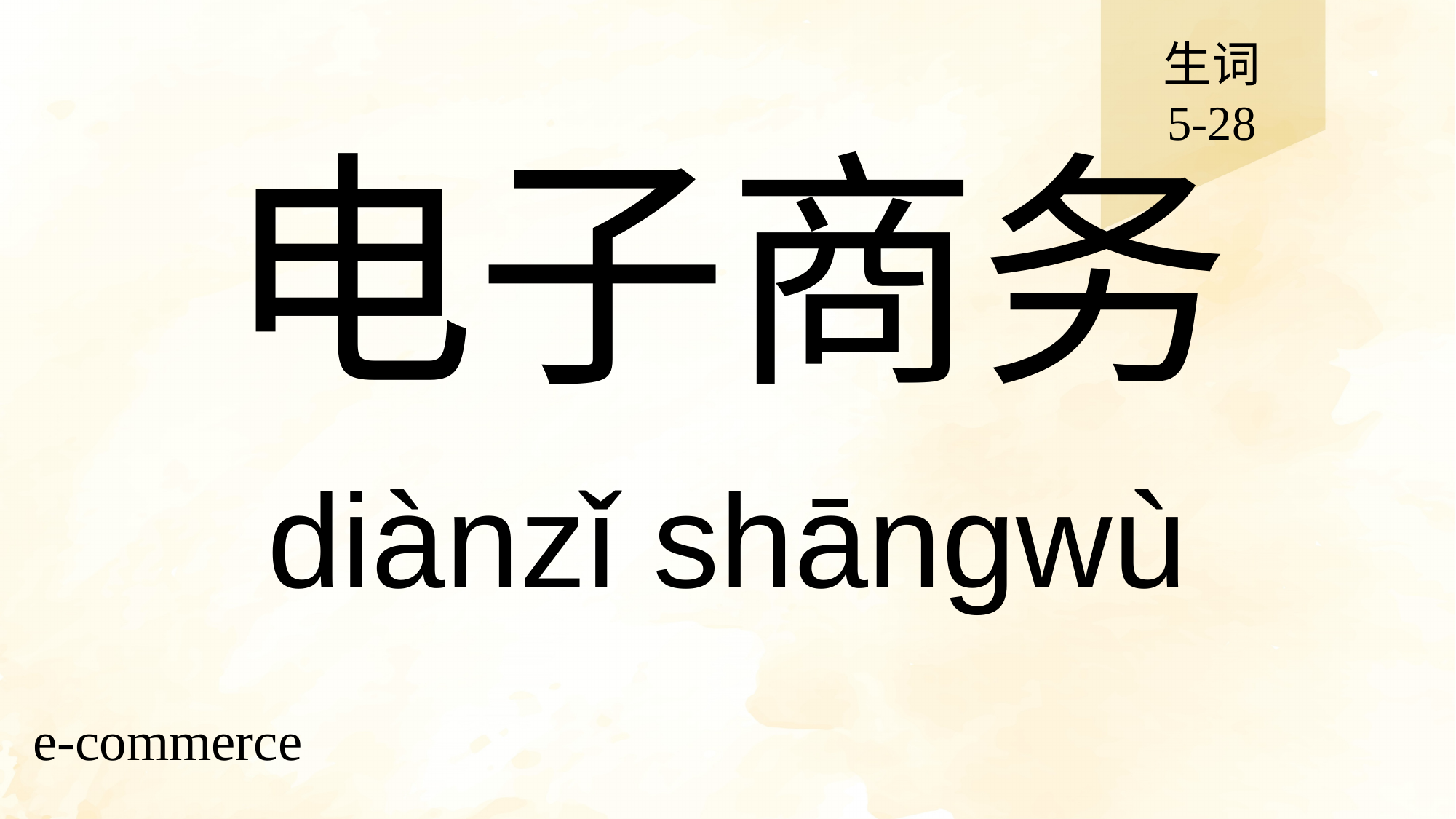

生词
5-28
# 电子商务
diànzǐ shāngwù
e-commerce